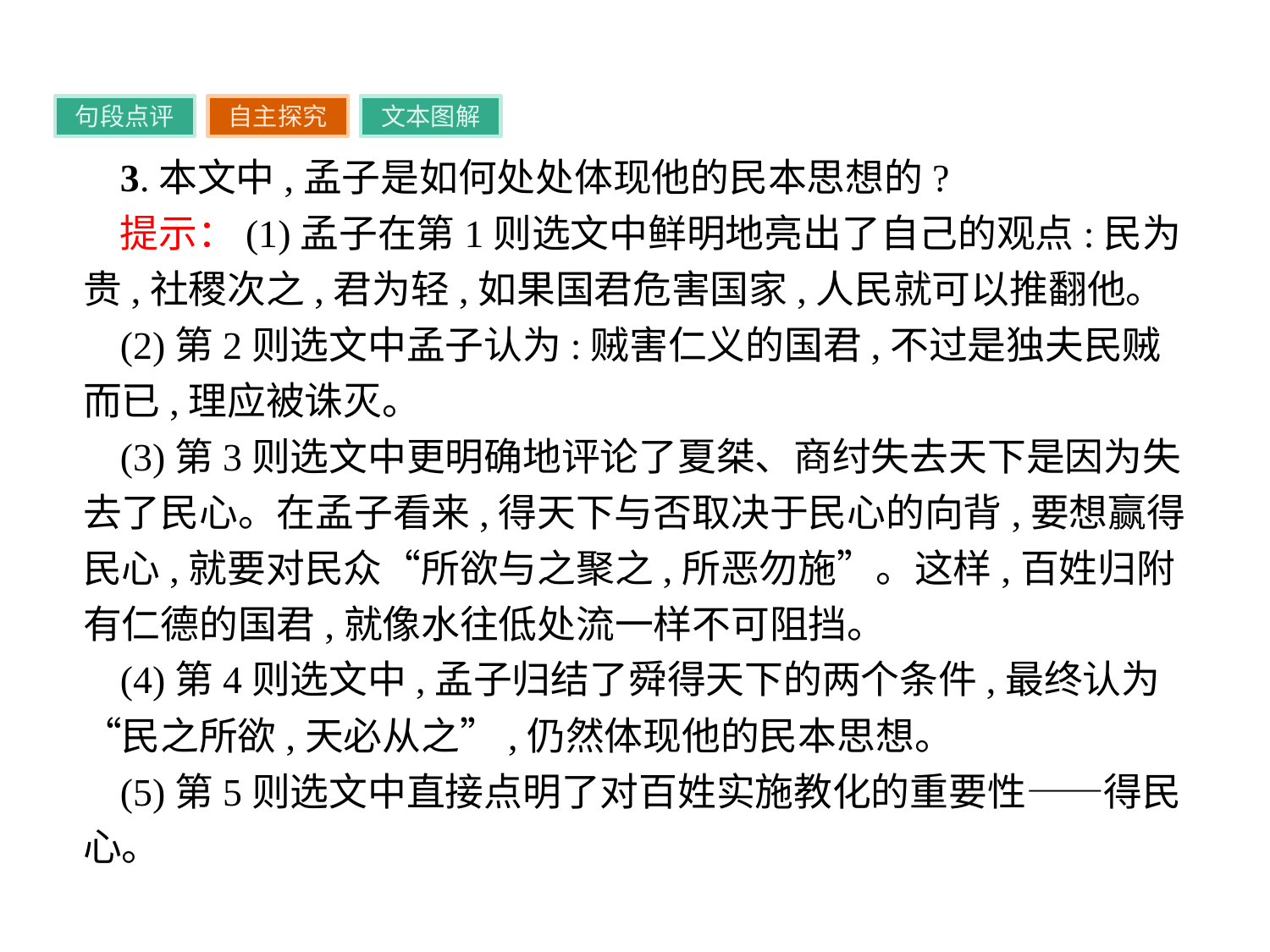

句段点评
自主探究
文本图解
3.本文中,孟子是如何处处体现他的民本思想的?
提示：(1)孟子在第1则选文中鲜明地亮出了自己的观点:民为贵,社稷次之,君为轻,如果国君危害国家,人民就可以推翻他。
(2)第2则选文中孟子认为:贼害仁义的国君,不过是独夫民贼而已,理应被诛灭。
(3)第3则选文中更明确地评论了夏桀、商纣失去天下是因为失去了民心。在孟子看来,得天下与否取决于民心的向背,要想赢得民心,就要对民众“所欲与之聚之,所恶勿施”。这样,百姓归附有仁德的国君,就像水往低处流一样不可阻挡。
(4)第4则选文中,孟子归结了舜得天下的两个条件,最终认为“民之所欲,天必从之”,仍然体现他的民本思想。
(5)第5则选文中直接点明了对百姓实施教化的重要性——得民心。